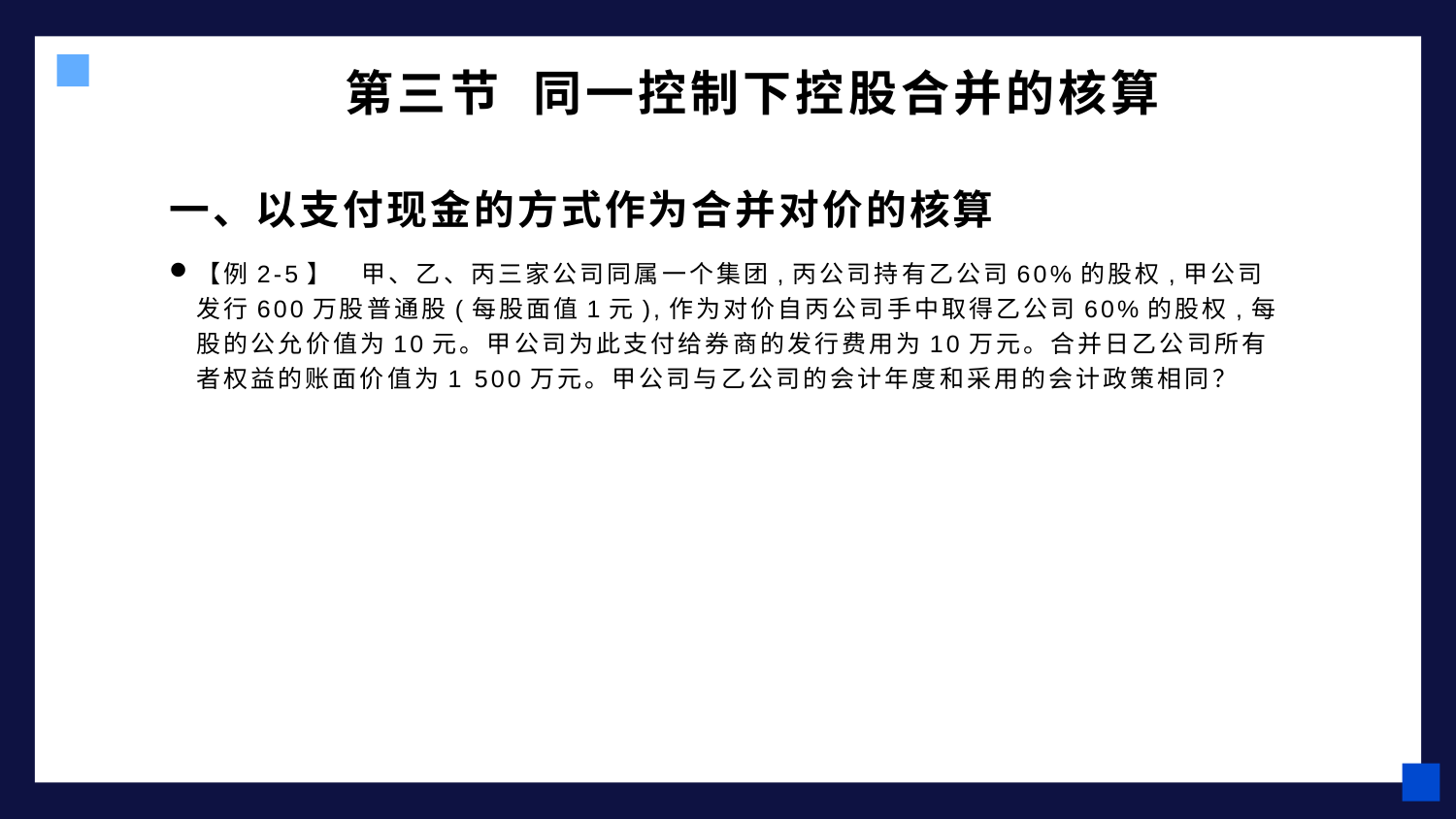

# 第三节  同一控制下控股合并的核算
一、以支付现金的方式作为合并对价的核算
【例2-5】　甲、乙、丙三家公司同属一个集团,丙公司持有乙公司60%的股权,甲公司发行600万股普通股(每股面值1元),作为对价自丙公司手中取得乙公司60%的股权,每股的公允价值为10元。甲公司为此支付给券商的发行费用为10万元。合并日乙公司所有者权益的账面价值为1 500万元。甲公司与乙公司的会计年度和采用的会计政策相同？